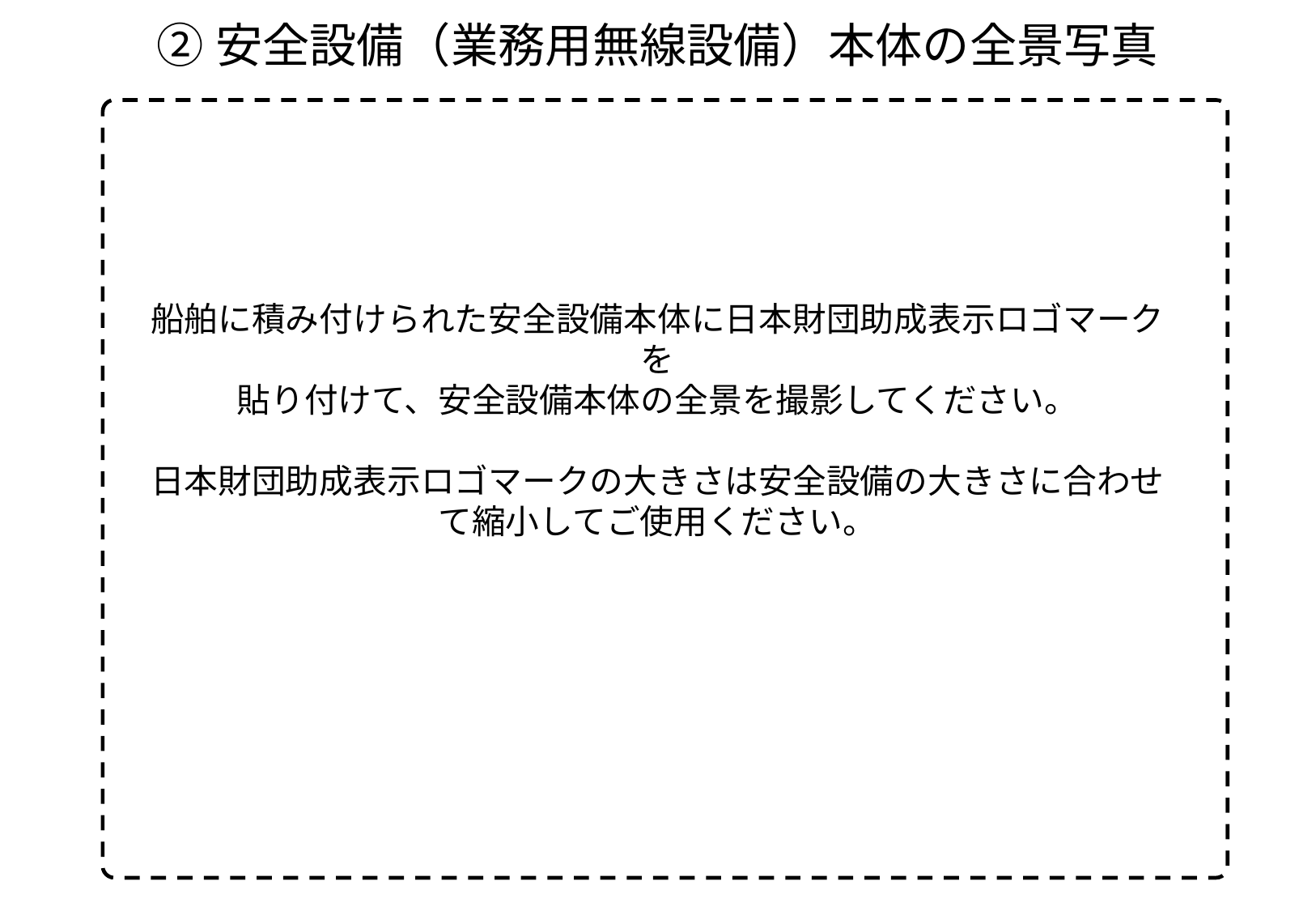

②安全設備（業務用無線設備）本体の全景写真

船舶に積み付けられた安全設備本体に日本財団助成表示ロゴマークを
貼り付けて、安全設備本体の全景を撮影してください。

日本財団助成表示ロゴマークの大きさは安全設備の大きさに合わせて縮小してご使用ください。